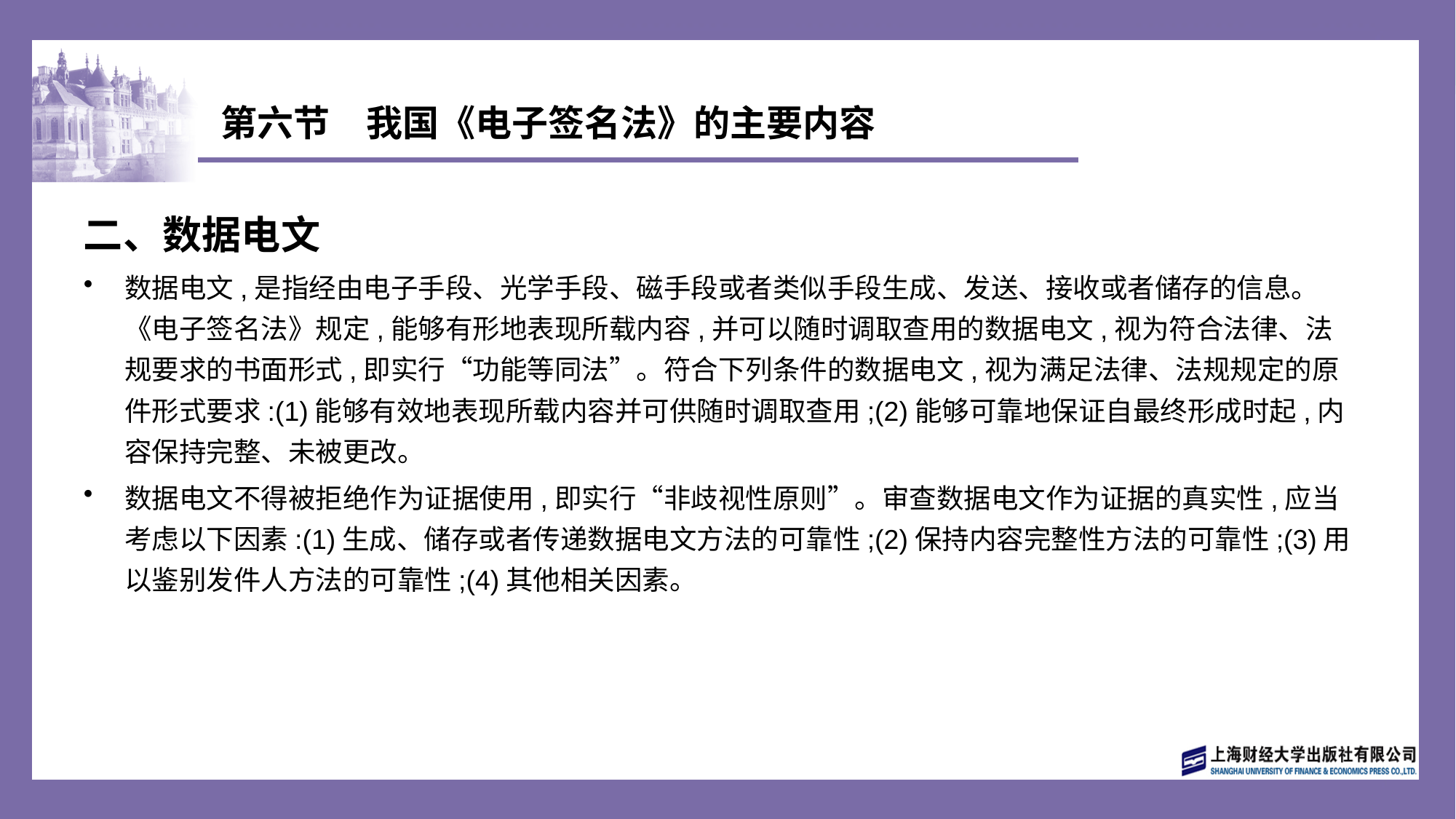

第六节　我国《电子签名法》的主要内容
二、数据电文
数据电文,是指经由电子手段、光学手段、磁手段或者类似手段生成、发送、接收或者储存的信息。《电子签名法》规定,能够有形地表现所载内容,并可以随时调取查用的数据电文,视为符合法律、法规要求的书面形式,即实行“功能等同法”。符合下列条件的数据电文,视为满足法律、法规规定的原件形式要求:(1)能够有效地表现所载内容并可供随时调取查用;(2)能够可靠地保证自最终形成时起,内容保持完整、未被更改。
数据电文不得被拒绝作为证据使用,即实行“非歧视性原则”。审查数据电文作为证据的真实性,应当考虑以下因素:(1)生成、储存或者传递数据电文方法的可靠性;(2)保持内容完整性方法的可靠性;(3)用以鉴别发件人方法的可靠性;(4)其他相关因素。